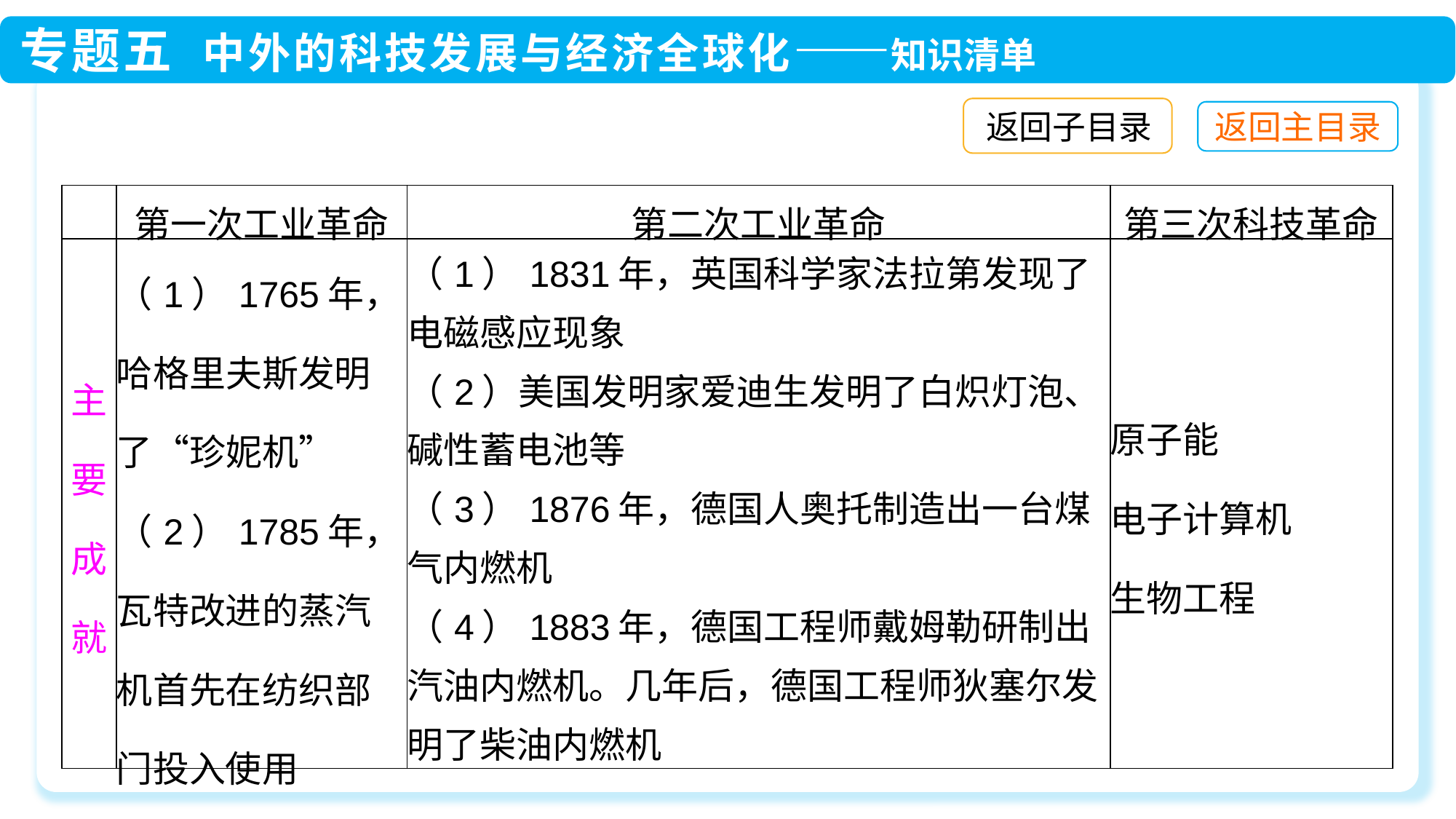

返回子目录
|  | 第一次工业革命 | 第二次工业革命 | 第三次科技革命 |
| --- | --- | --- | --- |
| 主要成就 | （1）1765年，哈格里夫斯发明了“珍妮机” （2）1785年，瓦特改进的蒸汽机首先在纺织部门投入使用 | （1）1831年，英国科学家法拉第发现了电磁感应现象 （2）美国发明家爱迪生发明了白炽灯泡、碱性蓄电池等 （3）1876年，德国人奥托制造出一台煤气内燃机 （4）1883年，德国工程师戴姆勒研制出汽油内燃机。几年后，德国工程师狄塞尔发明了柴油内燃机 | 原子能 电子计算机 生物工程 |